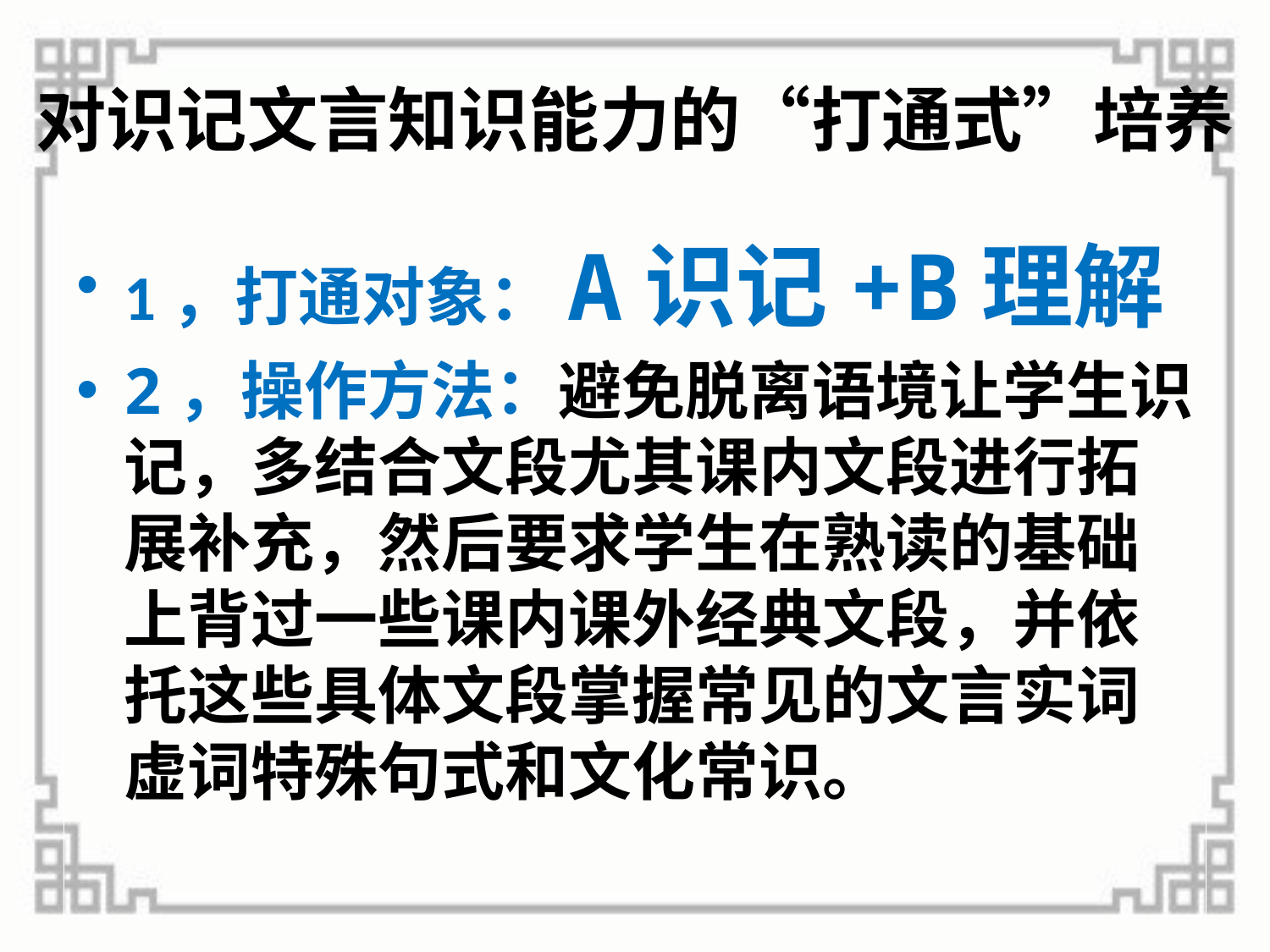

# 对识记文言知识能力的“打通式”培养
1，打通对象：A识记+B理解
2，操作方法：避免脱离语境让学生识记，多结合文段尤其课内文段进行拓展补充，然后要求学生在熟读的基础上背过一些课内课外经典文段，并依托这些具体文段掌握常见的文言实词虚词特殊句式和文化常识。